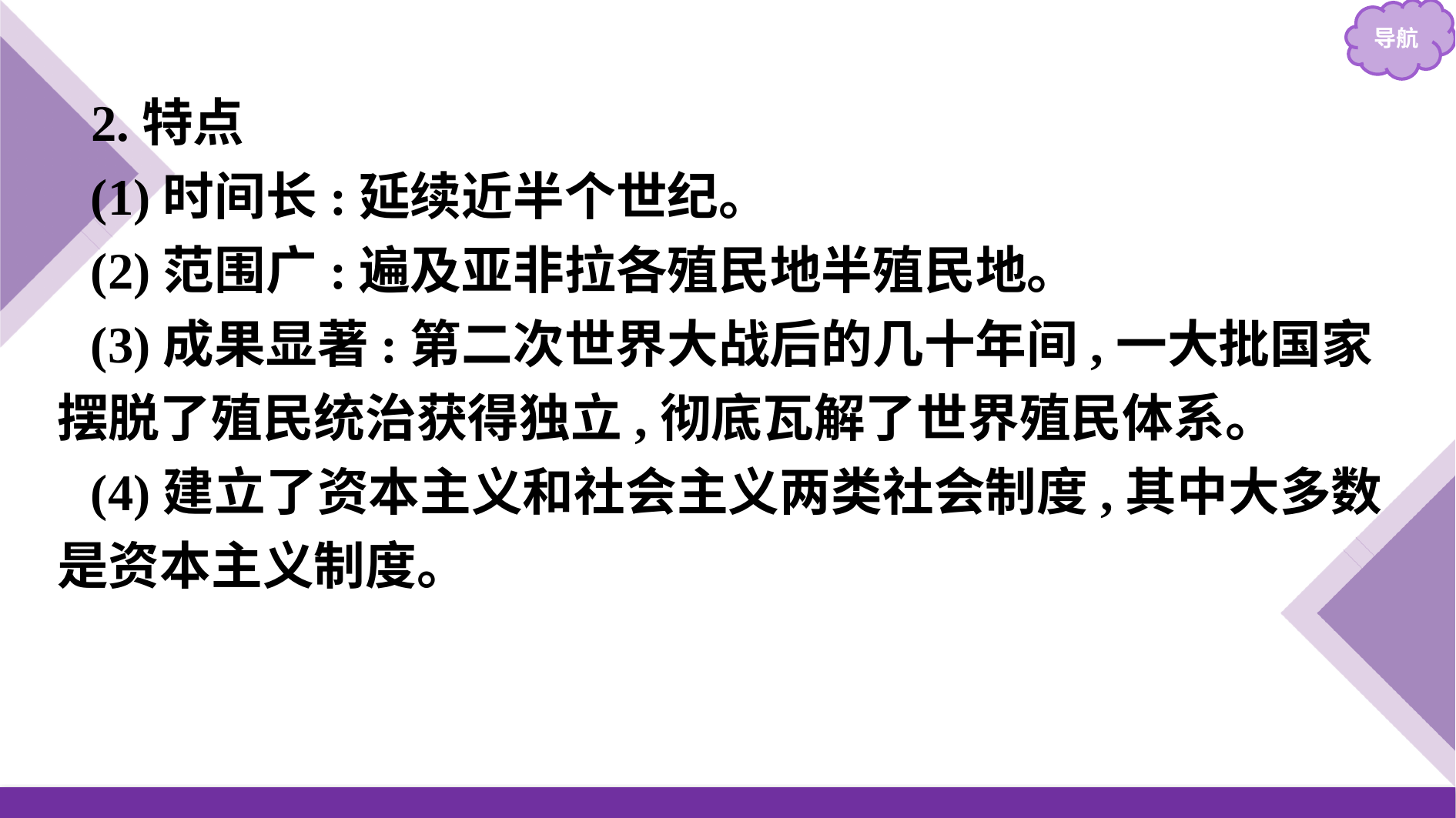

2.特点
(1)时间长:延续近半个世纪。
(2)范围广:遍及亚非拉各殖民地半殖民地。
(3)成果显著:第二次世界大战后的几十年间,一大批国家摆脱了殖民统治获得独立,彻底瓦解了世界殖民体系。
(4)建立了资本主义和社会主义两类社会制度,其中大多数是资本主义制度。